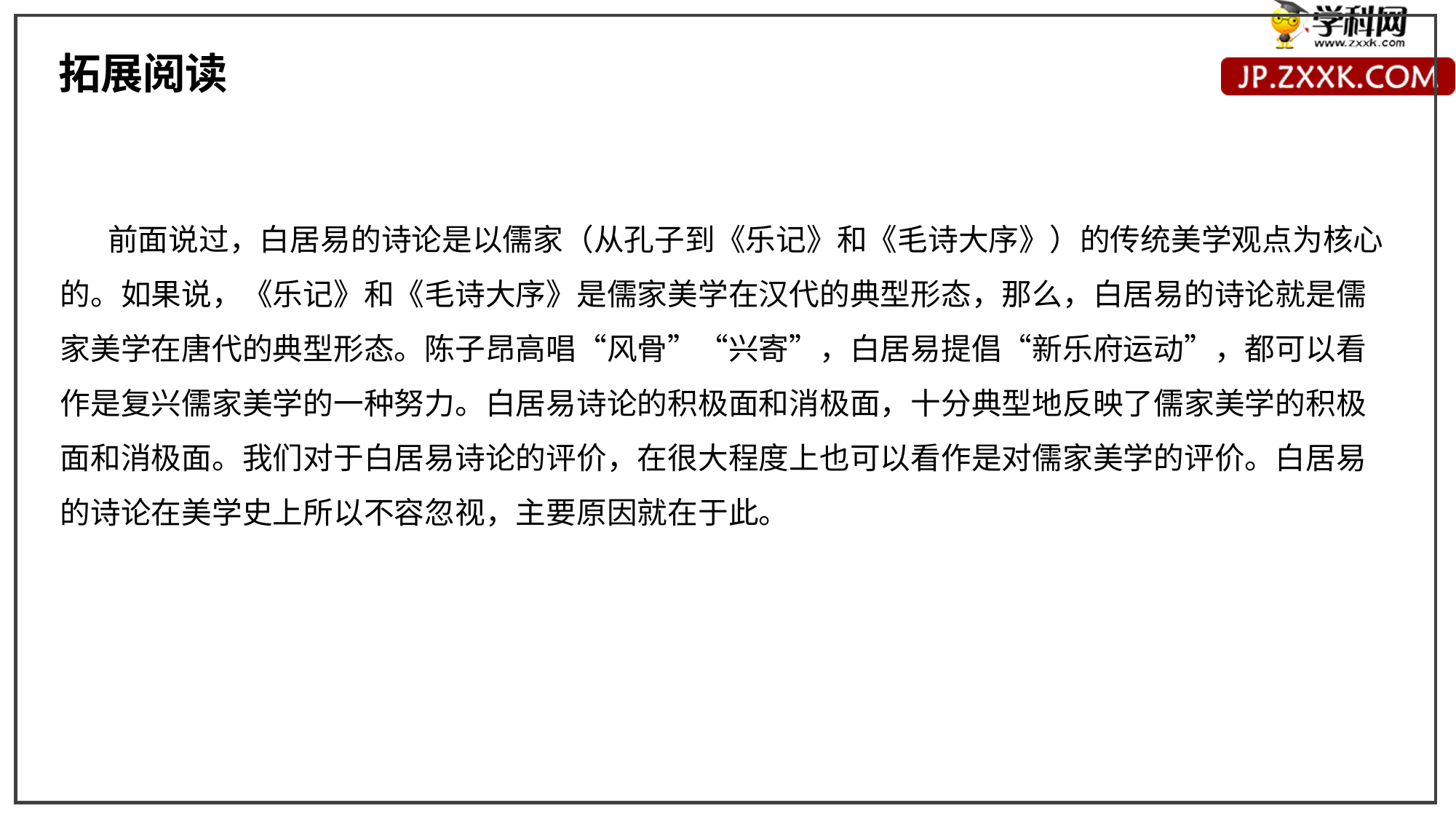

拓展阅读
      前面说过，白居易的诗论是以儒家（从孔子到《乐记》和《毛诗大序》）的传统美学观点为核心的。如果说，《乐记》和《毛诗大序》是儒家美学在汉代的典型形态，那么，白居易的诗论就是儒家美学在唐代的典型形态。陈子昂高唱“风骨”“兴寄”，白居易提倡“新乐府运动”，都可以看作是复兴儒家美学的一种努力。白居易诗论的积极面和消极面，十分典型地反映了儒家美学的积极面和消极面。我们对于白居易诗论的评价，在很大程度上也可以看作是对儒家美学的评价。白居易的诗论在美学史上所以不容忽视，主要原因就在于此。